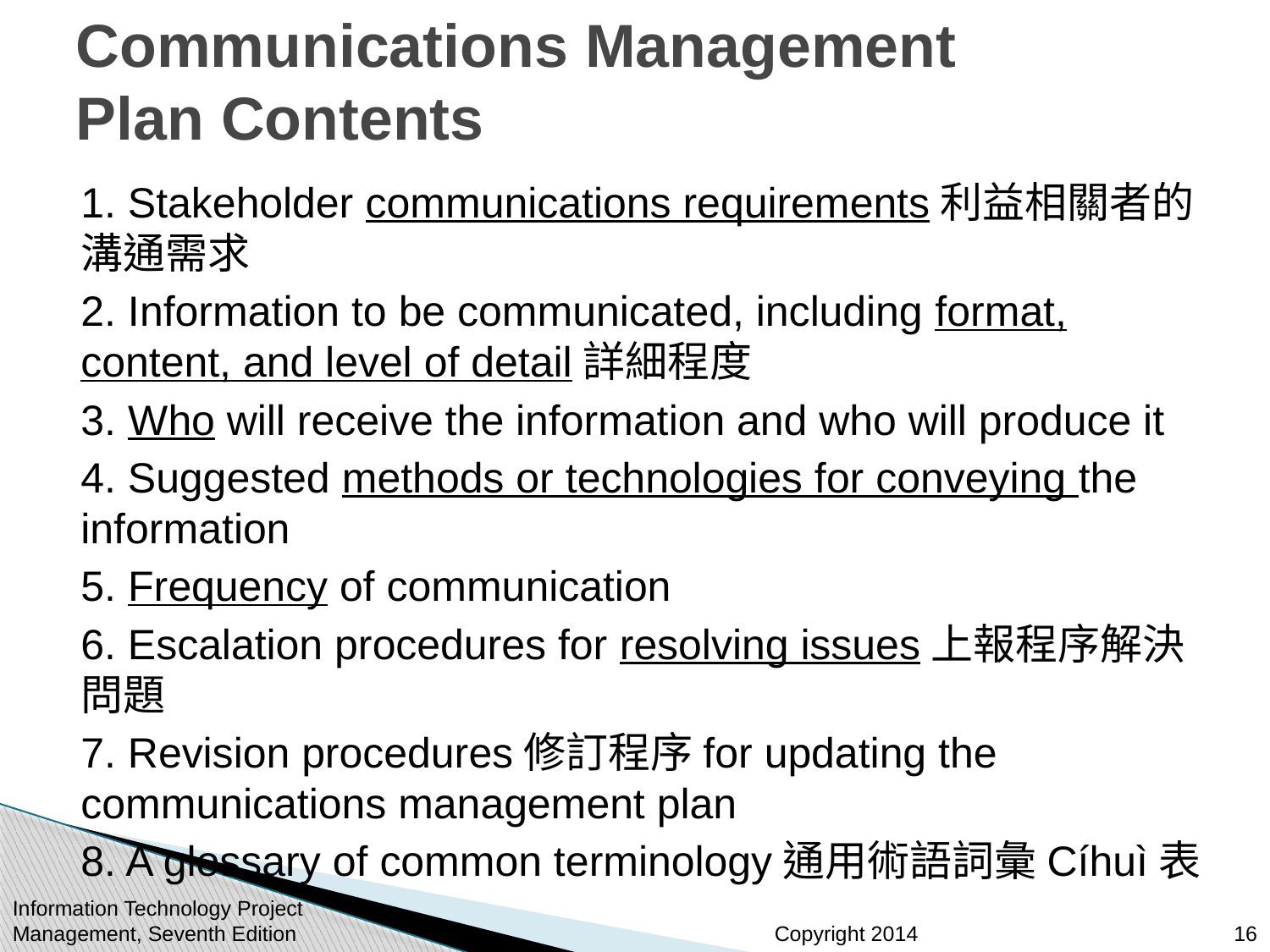

# Communications Management Plan Contents
1. Stakeholder communications requirements利益相關者的溝通需求
2. Information to be communicated, including format, content, and level of detail詳細程度
3. Who will receive the information and who will produce it
4. Suggested methods or technologies for conveying the information
5. Frequency of communication
6. Escalation procedures for resolving issues上報程序解決問題
7. Revision procedures修訂程序for updating the communications management plan
8. A glossary of common terminology通用術語詞彙Cíhuì表
Information Technology Project Management, Seventh Edition
16